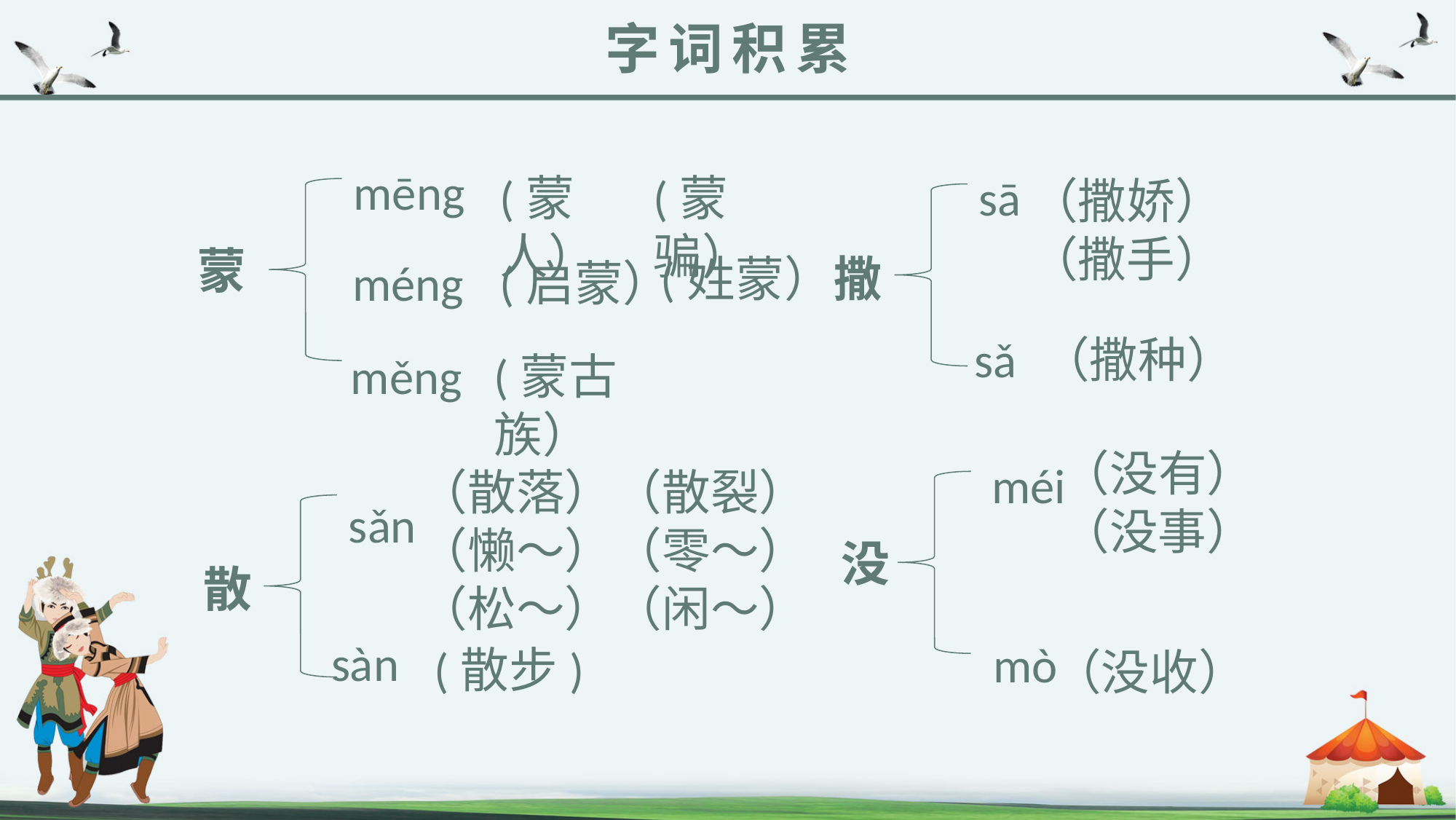

字词积累

mēng
(蒙人）
(蒙骗）
sā
（撒娇）（撒手）

蒙
撒
(姓蒙）
méng
(启蒙）
sǎ
（撒种）
měng
(蒙古族）
（没有）
（没事）
méi
（散落）（散裂）
（懒～）（零～）
（松～）（闲～）

sǎn

没
散
sàn
mò
(散步)
（没收）